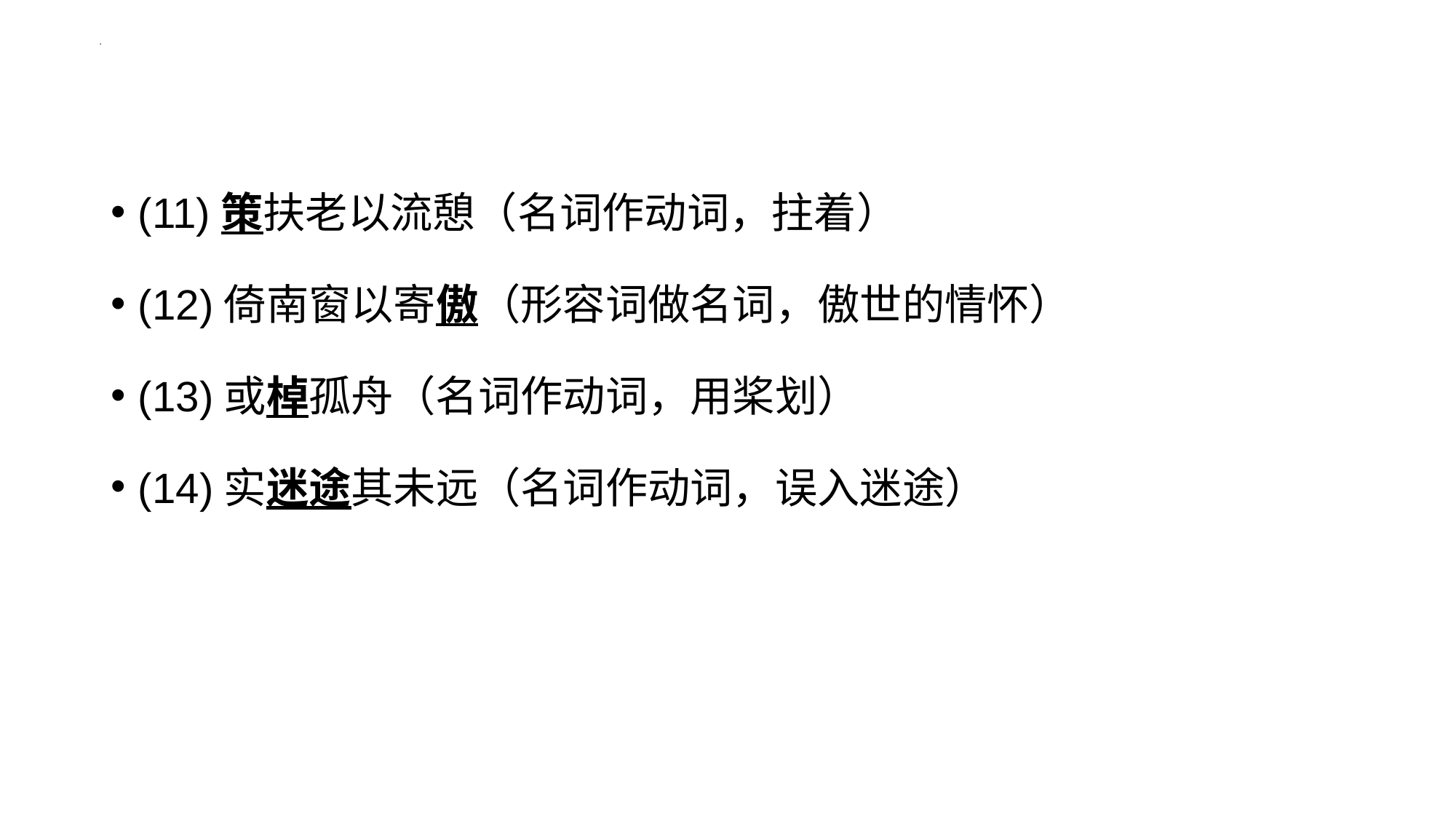

(11)策扶老以流憩（名词作动词，拄着）
(12)倚南窗以寄傲（形容词做名词，傲世的情怀）
(13)或棹孤舟（名词作动词，用桨划）
(14)实迷途其未远（名词作动词，误入迷途）